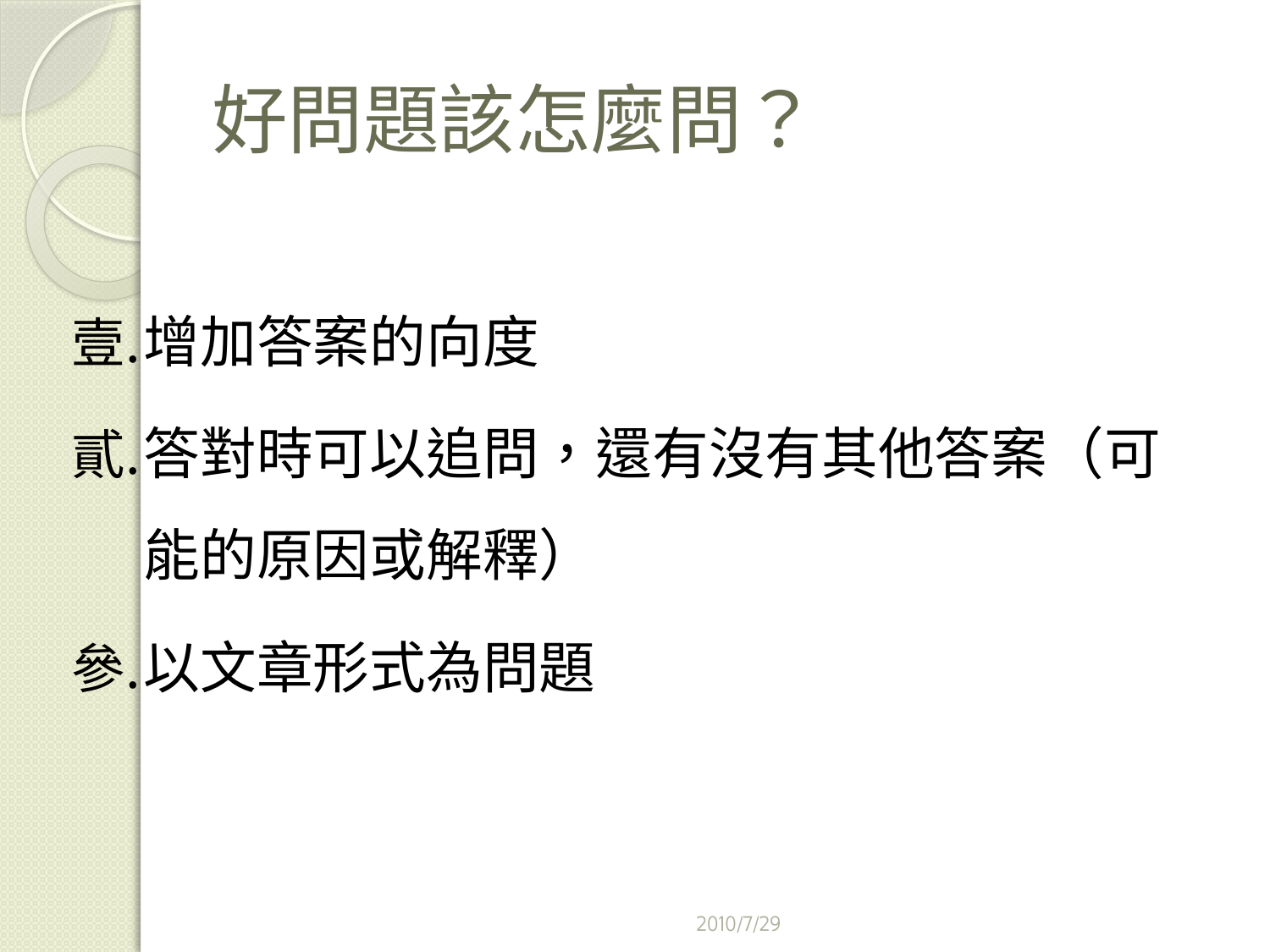

# 好問題該怎麼問？
增加答案的向度
答對時可以追問，還有沒有其他答案（可能的原因或解釋）
以文章形式為問題
2010/7/29